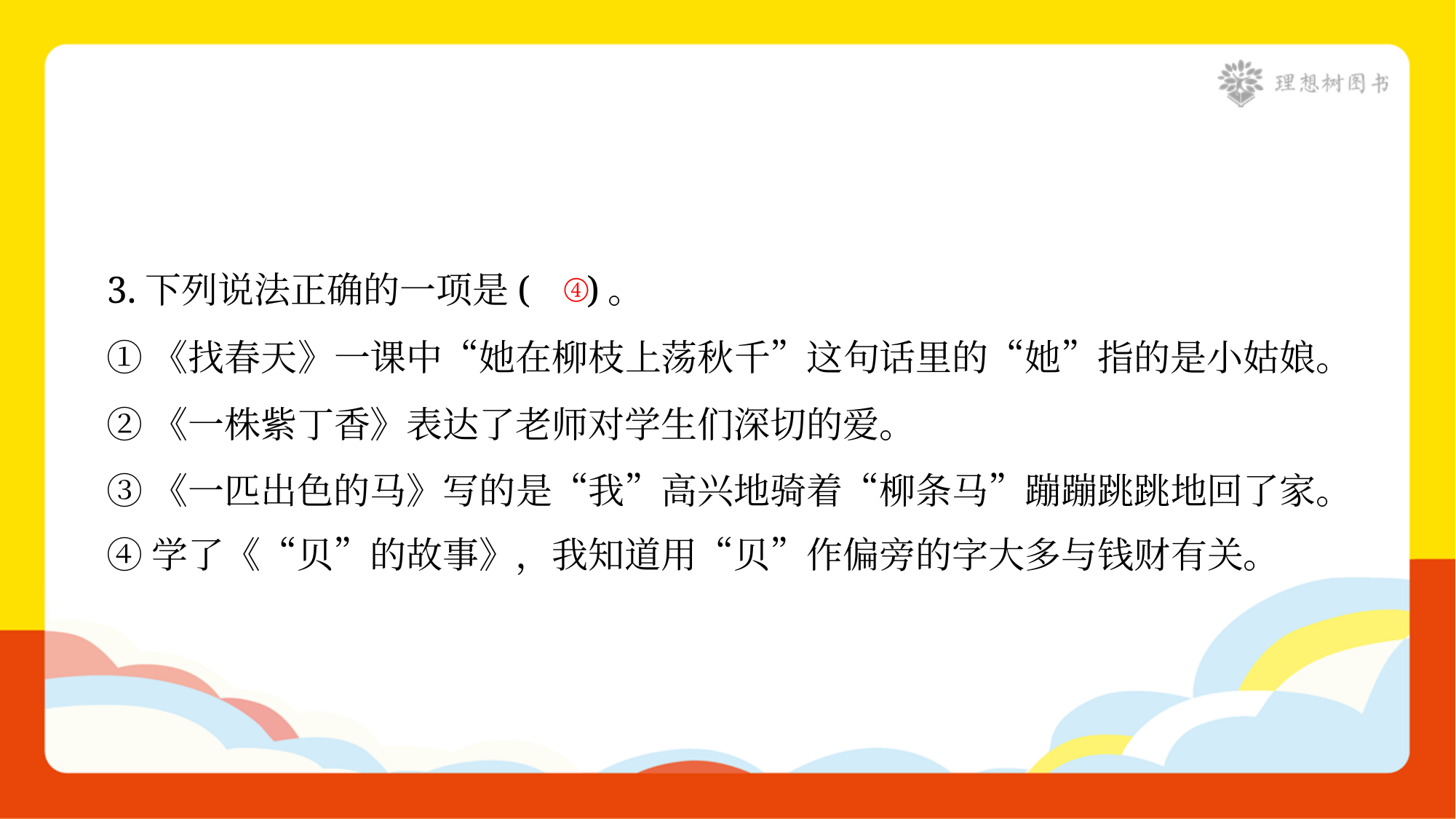

④
3.下列说法正确的一项是(      )。
①《找春天》一课中“她在柳枝上荡秋千”这句话里的“她”指的是小姑娘。
②《一株紫丁香》表达了老师对学生们深切的爱。
③《一匹出色的马》写的是“我”高兴地骑着“柳条马”蹦蹦跳跳地回了家。
④学了《“贝”的故事》，我知道用“贝”作偏旁的字大多与钱财有关。